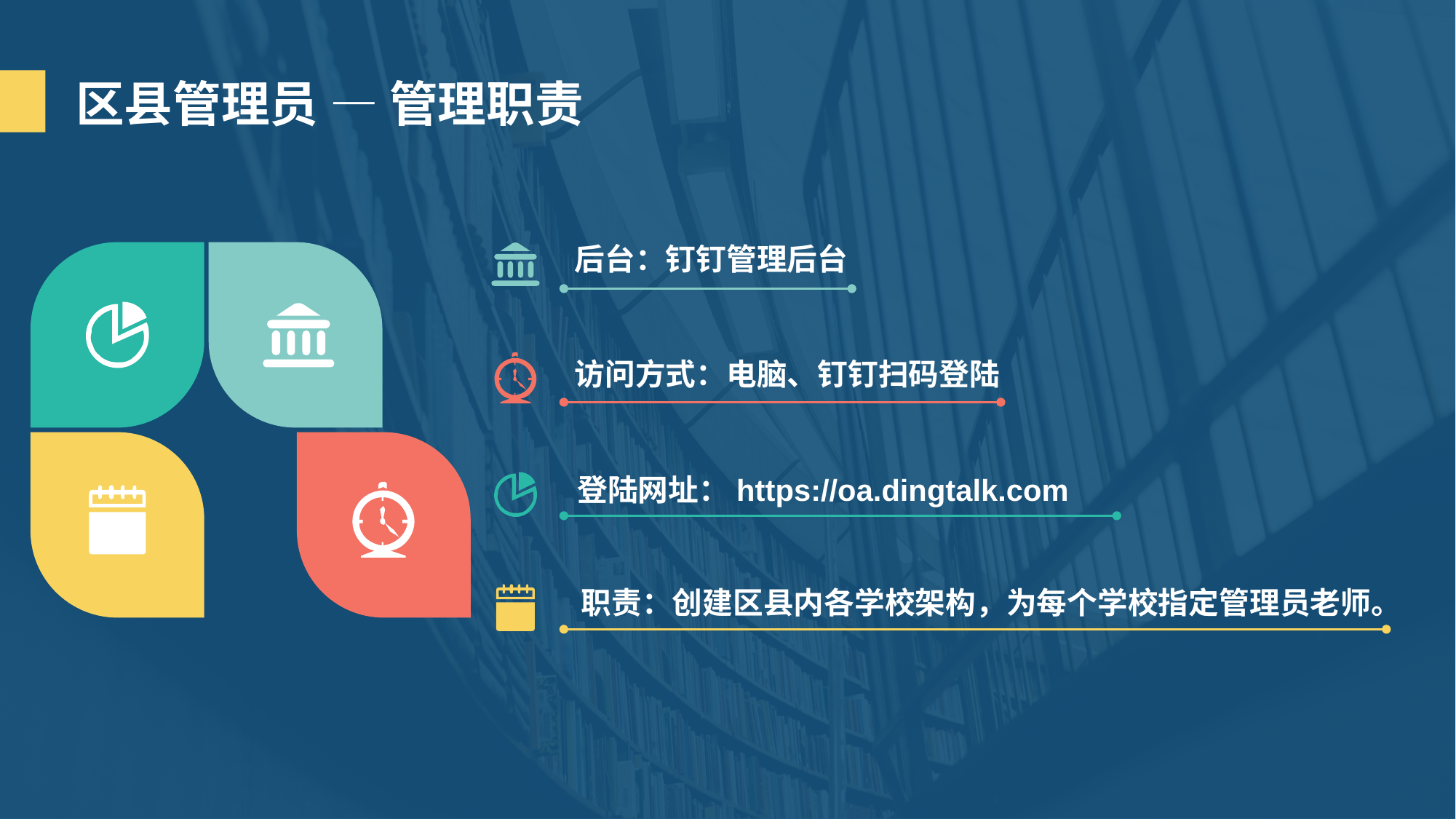

区县管理员 — 管理职责
后台：钉钉管理后台

访问方式：电脑、钉钉扫码登陆

登陆网址：https://oa.dingtalk.com

职责：创建区县内各学校架构，为每个学校指定管理员老师。